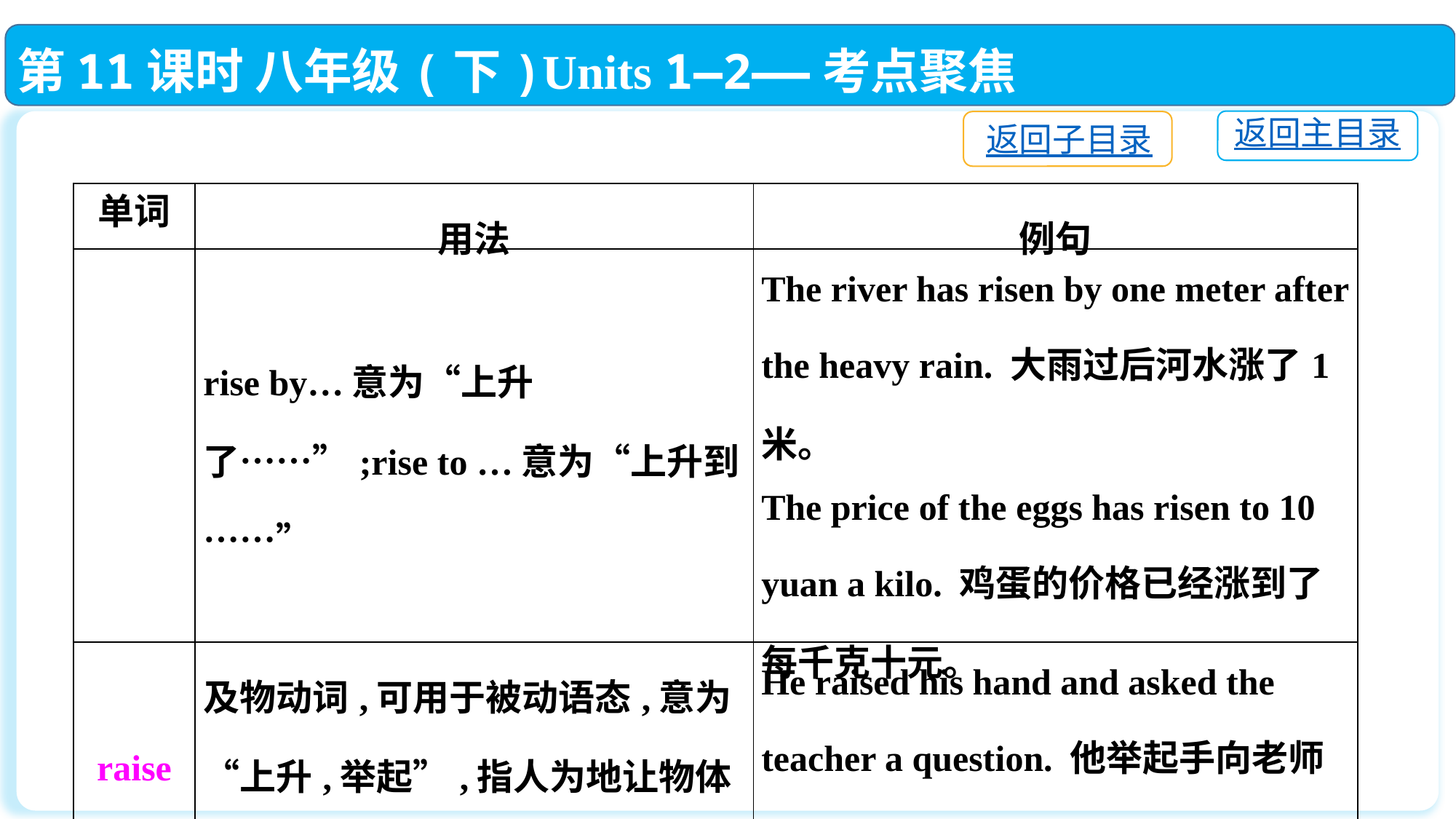

第11课时 八年级(下)Units 1—2——考点聚焦

返回主目录

返回子目录
| 单词 | 用法 | 例句 |
| --- | --- | --- |
|  | rise by…意为“上升了……”;rise to …意为“上升到……” | The river has risen by one meter after the heavy rain. 大雨过后河水涨了1米。 The price of the eggs has risen to 10 yuan a kilo. 鸡蛋的价格已经涨到了每千克十元。 |
| raise | 及物动词,可用于被动语态,意为“上升,举起”,指人为地让物体升高 | He raised his hand and asked the teacher a question. 他举起手向老师提了一个问题。 |